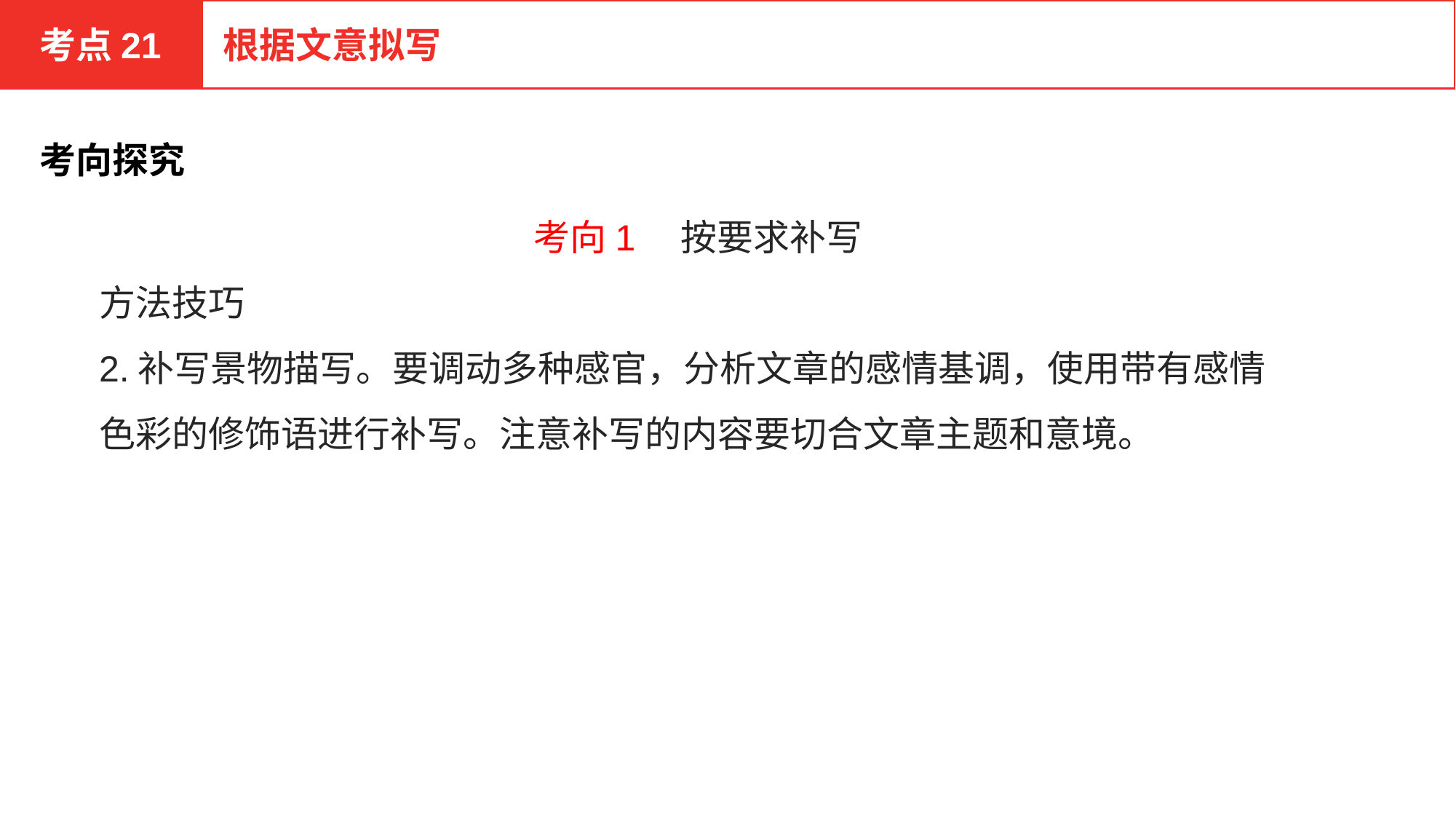

考点21
根据文意拟写
考向探究
考向1　按要求补写
方法技巧
2.补写景物描写。要调动多种感官，分析文章的感情基调，使用带有感情色彩的修饰语进行补写。注意补写的内容要切合文章主题和意境。